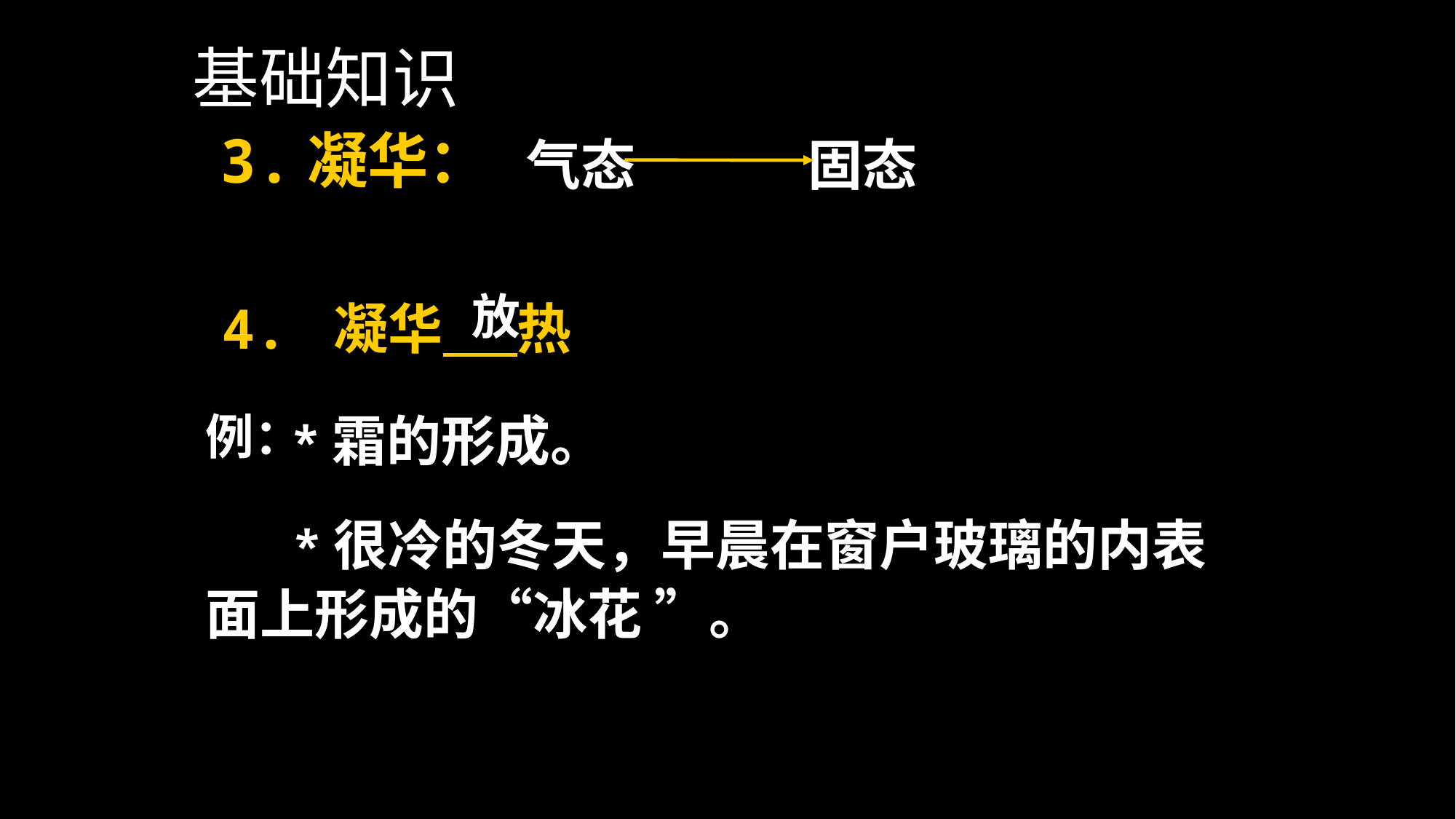

基础知识
3.凝华：
气态              固态

放
4. 凝华      热
例：
*霜的形成。
  *很冷的冬天，早晨在窗户玻璃的内表面上形成的“冰花 ”。